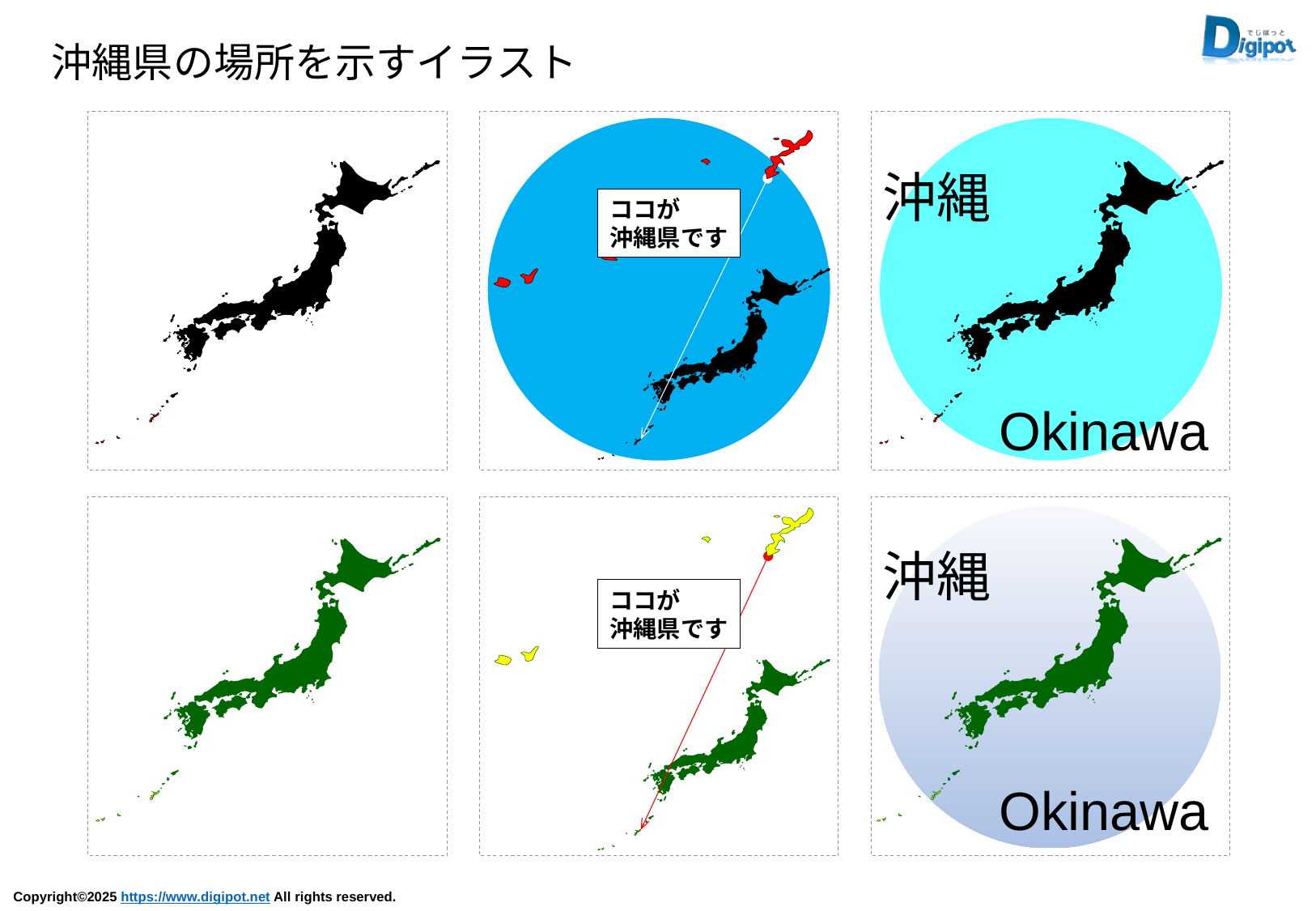

沖縄県の場所を示すイラスト

ココが
沖縄県です

沖縄

Okinawa

沖縄

Okinawa

ココが
沖縄県です